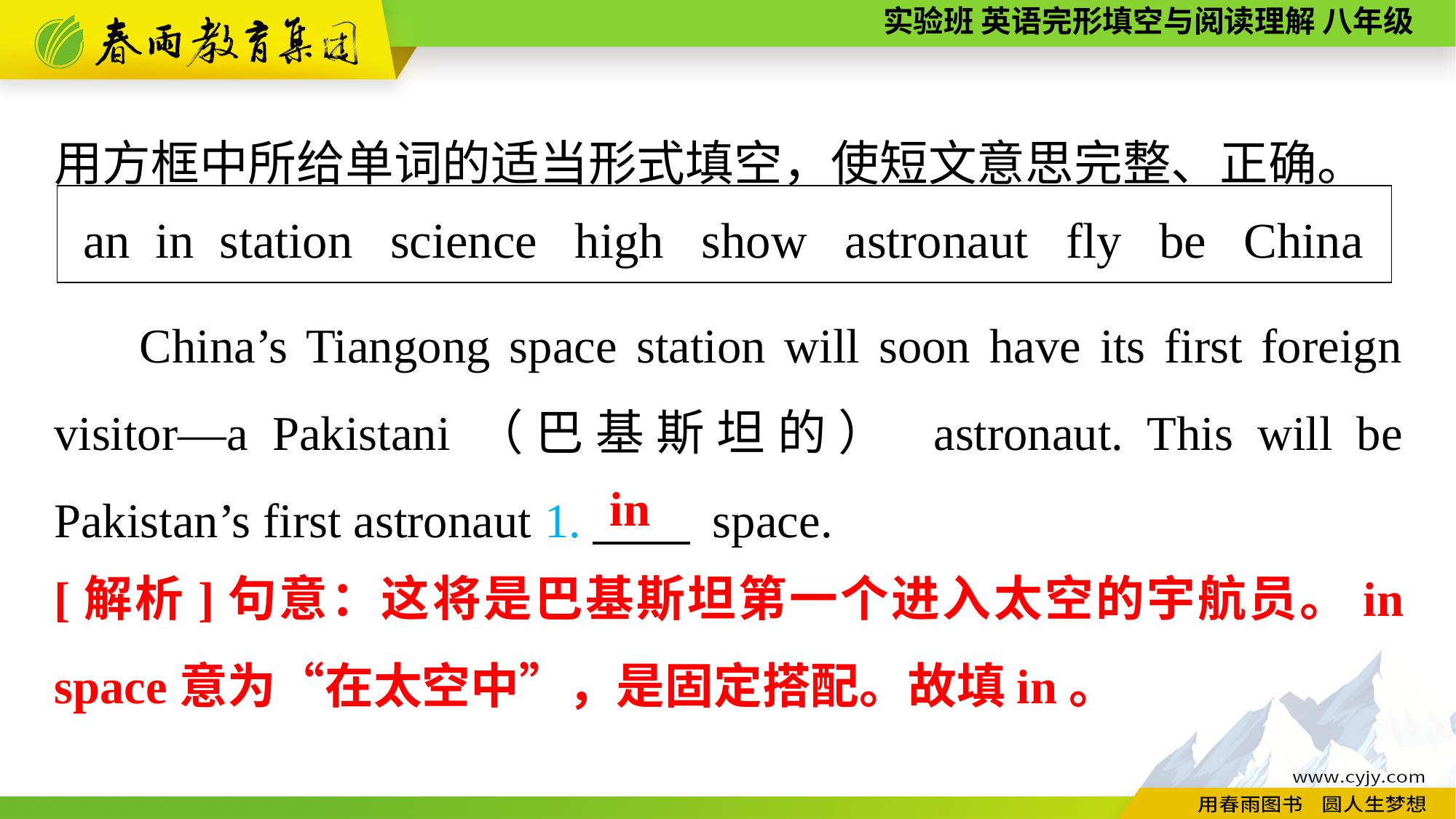

用方框中所给单词的适当形式填空，使短文意思完整、正确。
| an in station science high show astronaut fly be China |
| --- |
China’s Tiangong space station will soon have its first foreign visitor—a Pakistani（巴基斯坦的） astronaut. This will be Pakistan’s first astronaut 1.　　 space.
in
[解析]句意：这将是巴基斯坦第一个进入太空的宇航员。in space意为“在太空中”，是固定搭配。故填in。